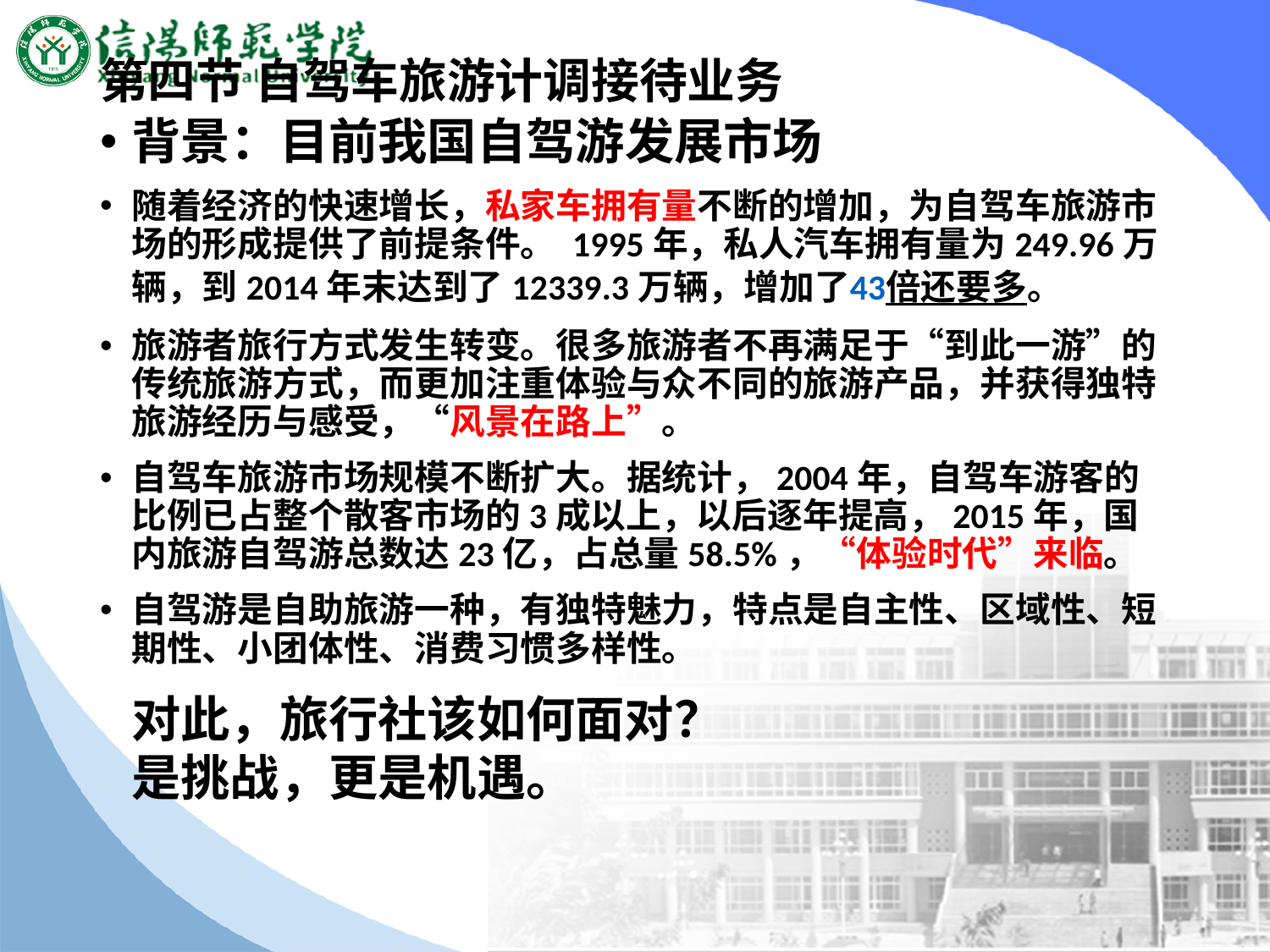

# 第四节 自驾车旅游计调接待业务
背景：目前我国自驾游发展市场
随着经济的快速增长，私家车拥有量不断的增加，为自驾车旅游市场的形成提供了前提条件。 1995年，私人汽车拥有量为249.96万辆，到2014年末达到了12339.3万辆，增加了43倍还要多。
旅游者旅行方式发生转变。很多旅游者不再满足于“到此一游”的传统旅游方式，而更加注重体验与众不同的旅游产品，并获得独特旅游经历与感受，“风景在路上”。
自驾车旅游市场规模不断扩大。据统计，2004年，自驾车游客的比例已占整个散客市场的3成以上，以后逐年提高，2015年，国内旅游自驾游总数达23亿，占总量58.5%，“体验时代”来临。
自驾游是自助旅游一种，有独特魅力，特点是自主性、区域性、短期性、小团体性、消费习惯多样性。

对此，旅行社该如何面对？
是挑战，更是机遇。